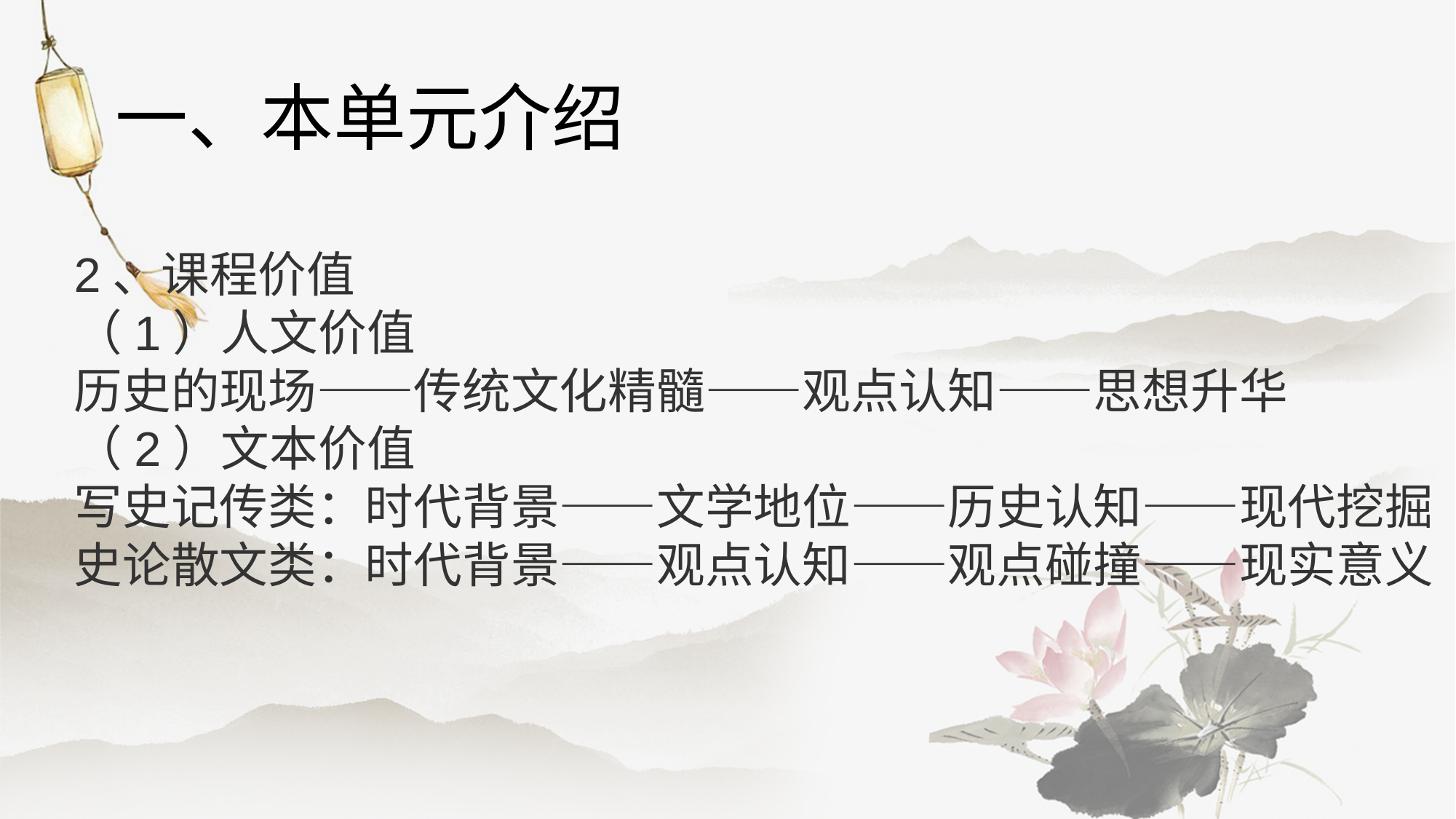

一、本单元介绍
2、课程价值
（1）人文价值
历史的现场——传统文化精髓——观点认知——思想升华
（2）文本价值
写史记传类：时代背景——文学地位——历史认知——现代挖掘
史论散文类：时代背景——观点认知——观点碰撞——现实意义